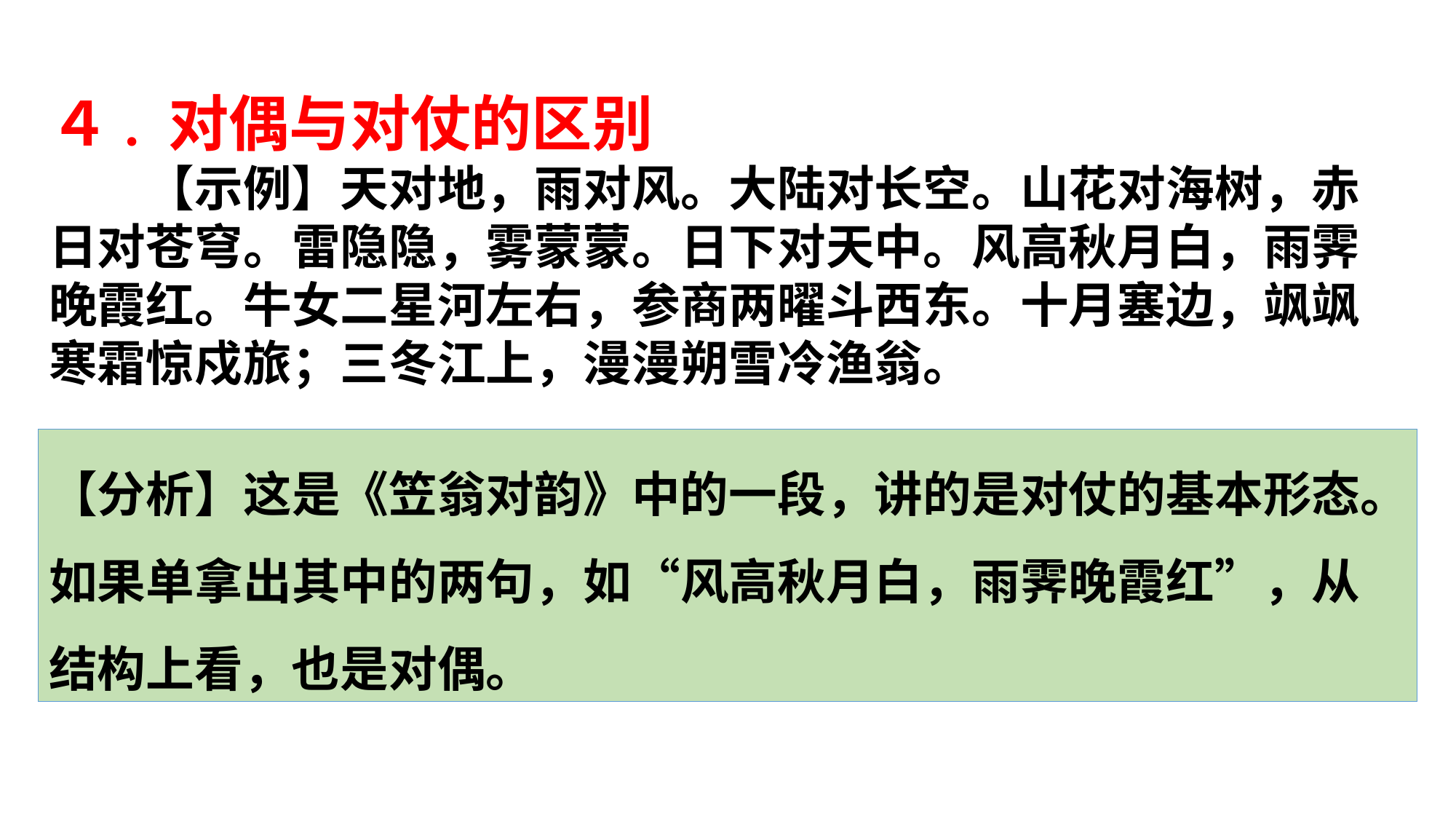

４. 对偶与对仗的区别
　　【示例】天对地，雨对风。大陆对长空。山花对海树，赤日对苍穹。雷隐隐，雾蒙蒙。日下对天中。风高秋月白，雨霁晚霞红。牛女二星河左右，参商两曜斗西东。十月塞边，飒飒寒霜惊戍旅；三冬江上，漫漫朔雪冷渔翁。
【分析】这是《笠翁对韵》中的一段，讲的是对仗的基本形态。如果单拿出其中的两句，如“风高秋月白，雨霁晚霞红”，从结构上看，也是对偶。